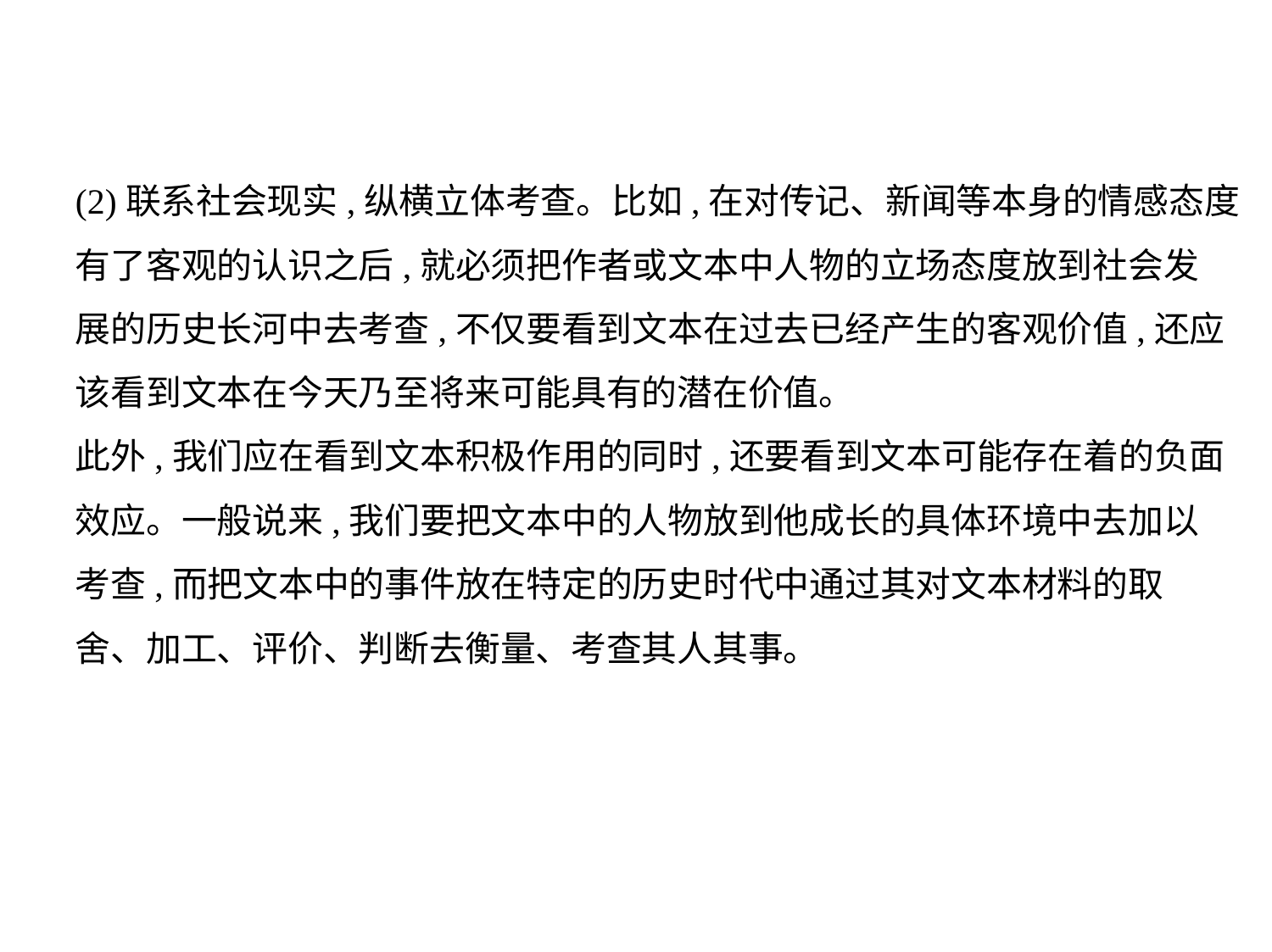

(2)联系社会现实,纵横立体考查。比如,在对传记、新闻等本身的情感态度
有了客观的认识之后,就必须把作者或文本中人物的立场态度放到社会发
展的历史长河中去考查,不仅要看到文本在过去已经产生的客观价值,还应
该看到文本在今天乃至将来可能具有的潜在价值。
此外,我们应在看到文本积极作用的同时,还要看到文本可能存在着的负面
效应。一般说来,我们要把文本中的人物放到他成长的具体环境中去加以
考查,而把文本中的事件放在特定的历史时代中通过其对文本材料的取
舍、加工、评价、判断去衡量、考查其人其事。